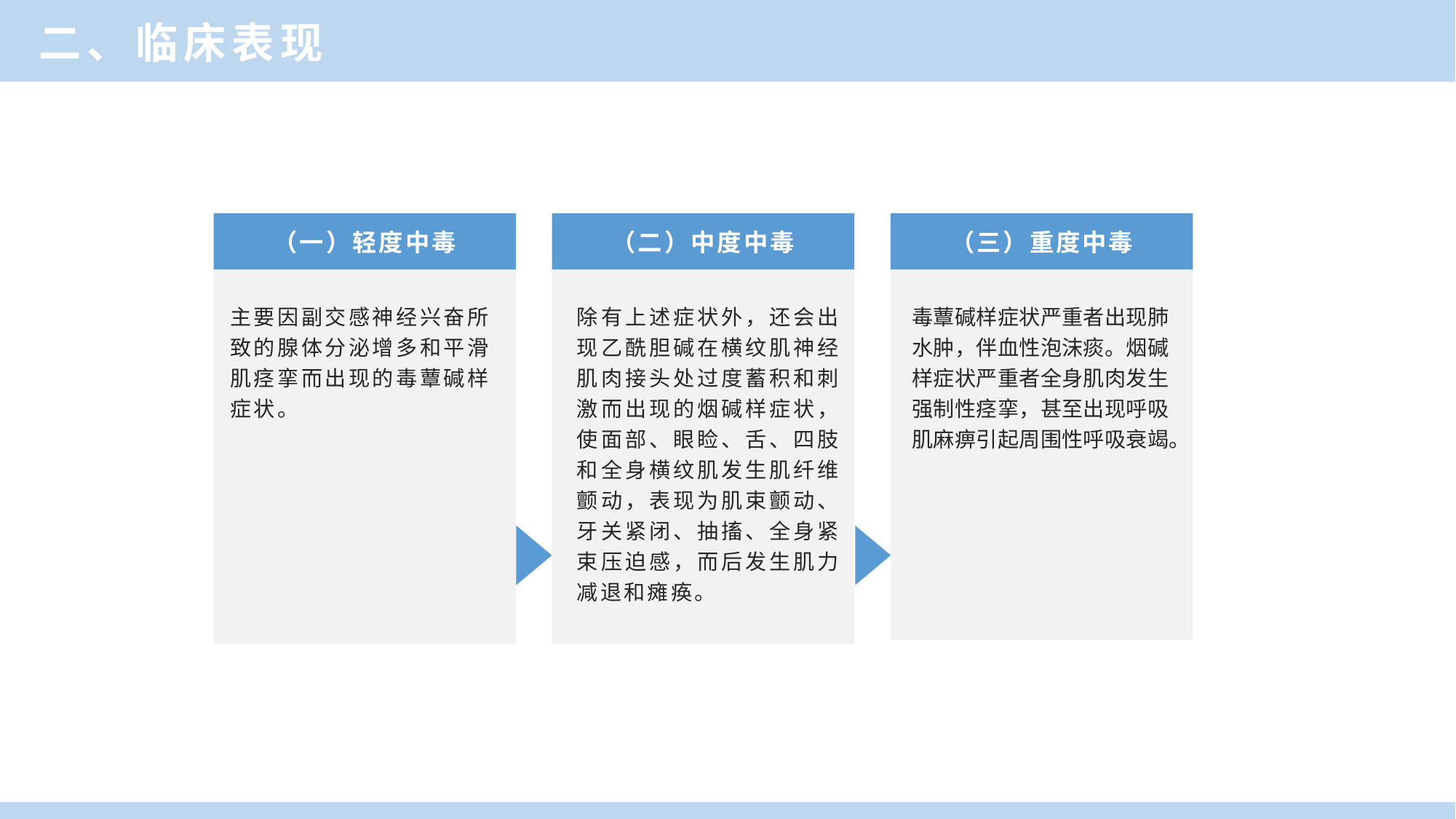

二、临床表现
（一）轻度中毒
（二）中度中毒
（三）重度中毒

主要因副交感神经兴奋所致的腺体分泌增多和平滑肌痉挛而出现的毒蕈碱样症状。
除有上述症状外，还会出现乙酰胆碱在横纹肌神经肌肉接头处过度蓄积和刺激而出现的烟碱样症状，使面部、眼睑、舌、四肢和全身横纹肌发生肌纤维颤动，表现为肌束颤动、牙关紧闭、抽搐、全身紧束压迫感，而后发生肌力减退和瘫痪。
毒蕈碱样症状严重者出现肺水肿，伴血性泡沫痰。烟碱样症状严重者全身肌肉发生强制性痉挛，甚至出现呼吸肌麻痹引起周围性呼吸衰竭。